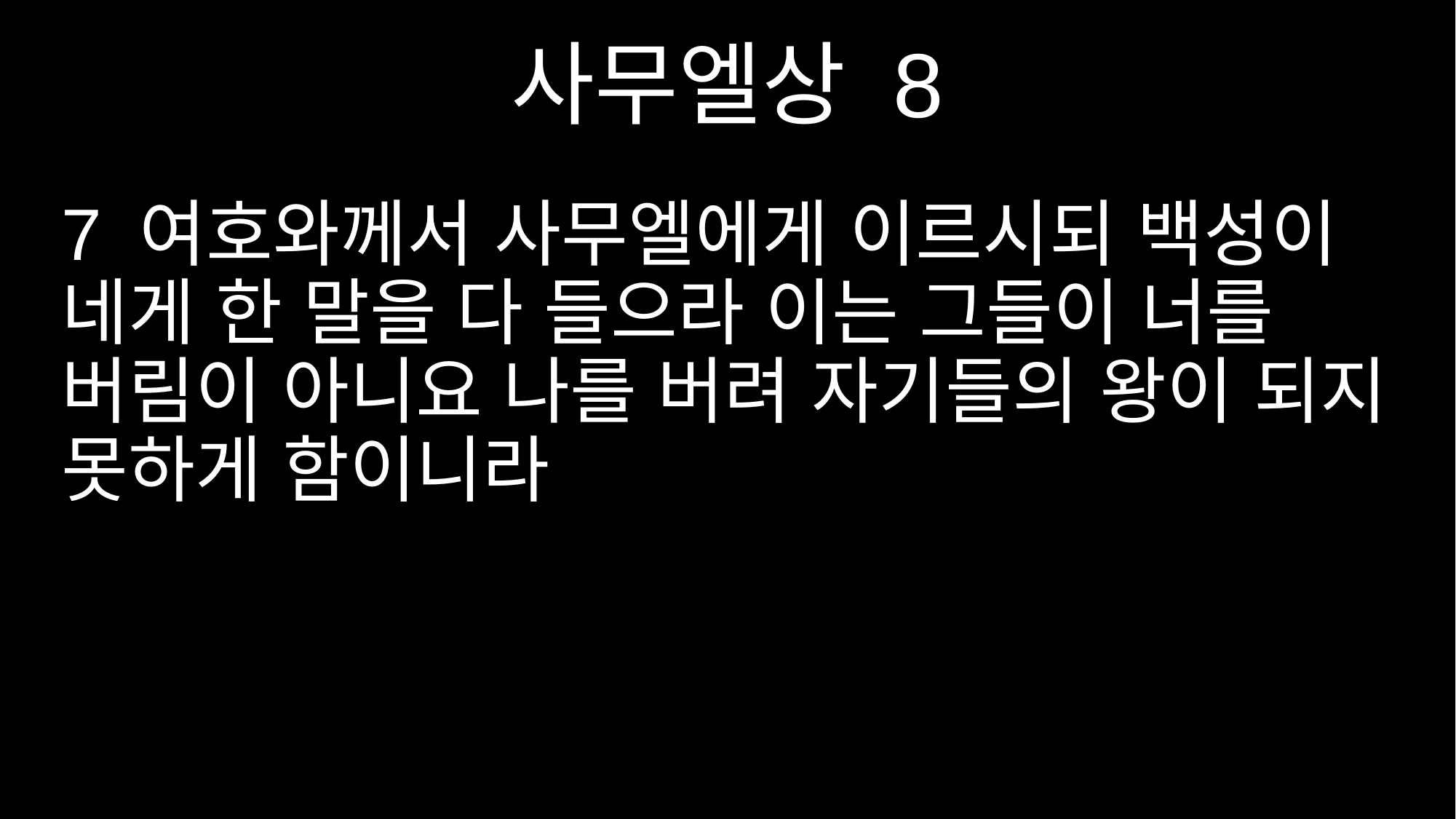

사무엘상 8
7 여호와께서 사무엘에게 이르시되 백성이 네게 한 말을 다 들으라 이는 그들이 너를 버림이 아니요 나를 버려 자기들의 왕이 되지 못하게 함이니라